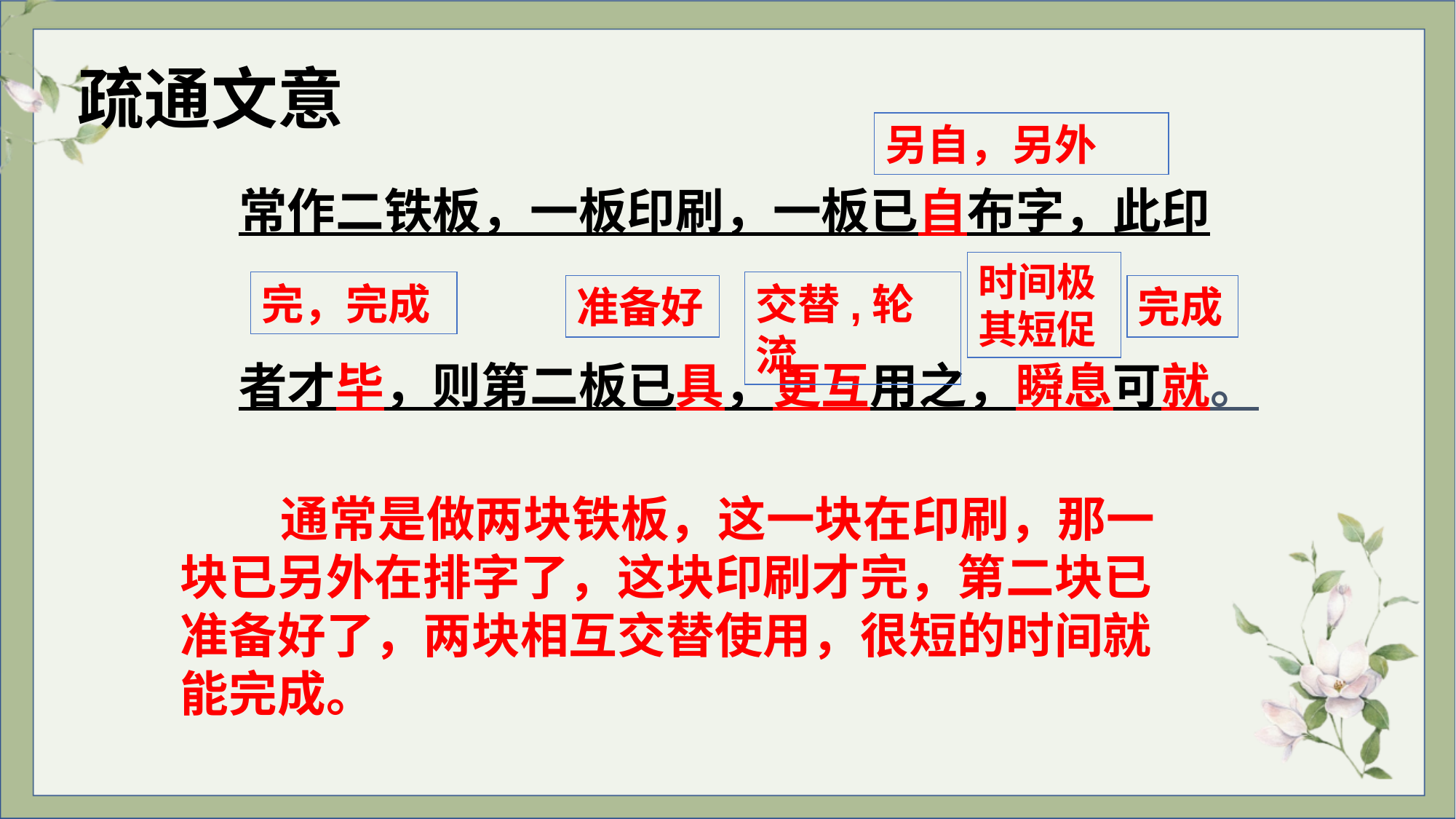

疏通文意
另自，另外
常作二铁板，一板印刷，一板已自布字，此印

者才毕，则第二板已具，更互用之，瞬息可就。
时间极其短促
完，完成
交替,轮流
准备好
完成
        通常是做两块铁板，这一块在印刷，那一块已另外在排字了，这块印刷才完，第二块已准备好了，两块相互交替使用，很短的时间就能完成。